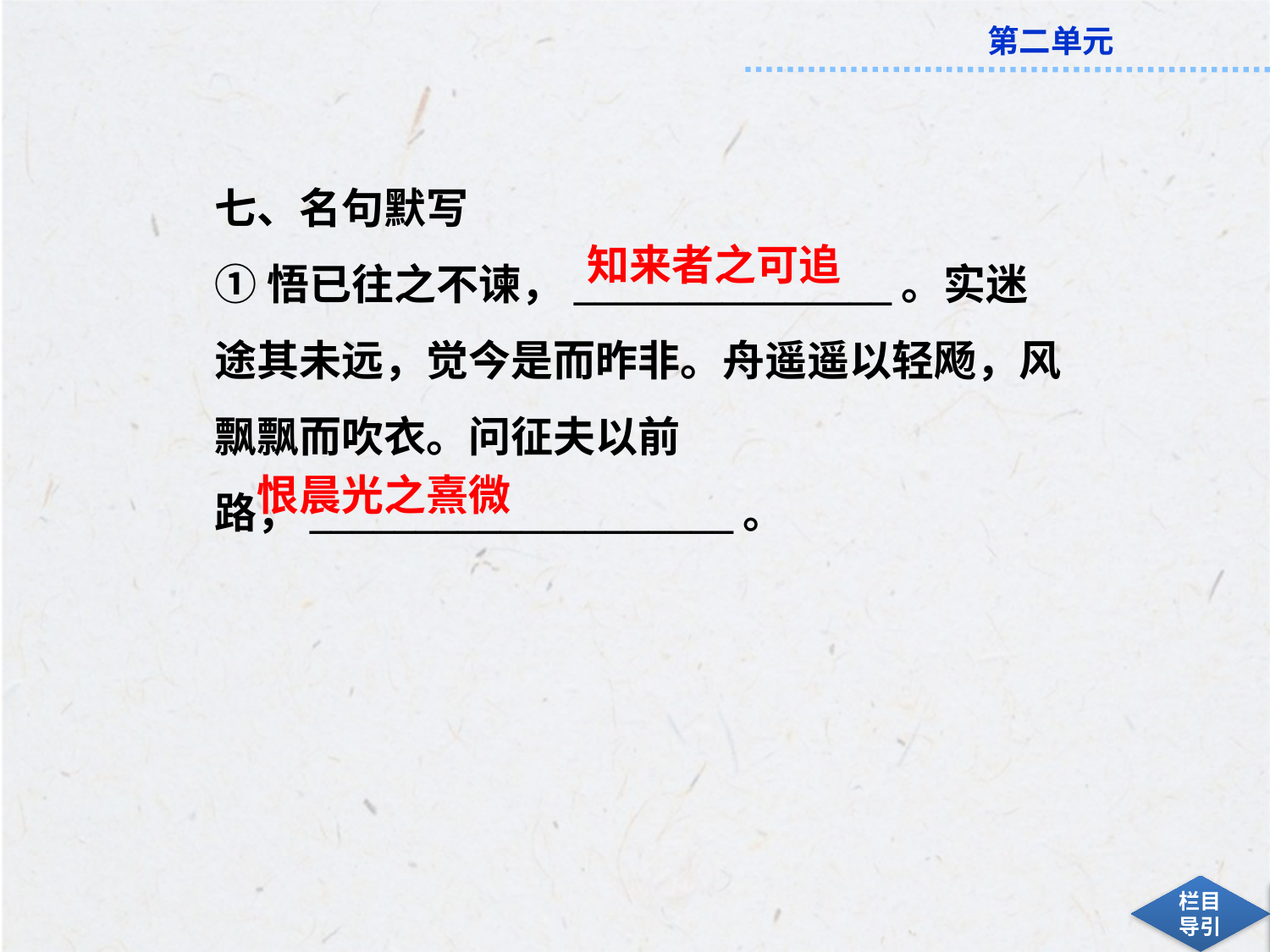

七、名句默写
①悟已往之不谏，_______________。实迷途其未远，觉今是而昨非。舟遥遥以轻飏，风飘飘而吹衣。问征夫以前路，____________________。

知来者之可追
恨晨光之熹微